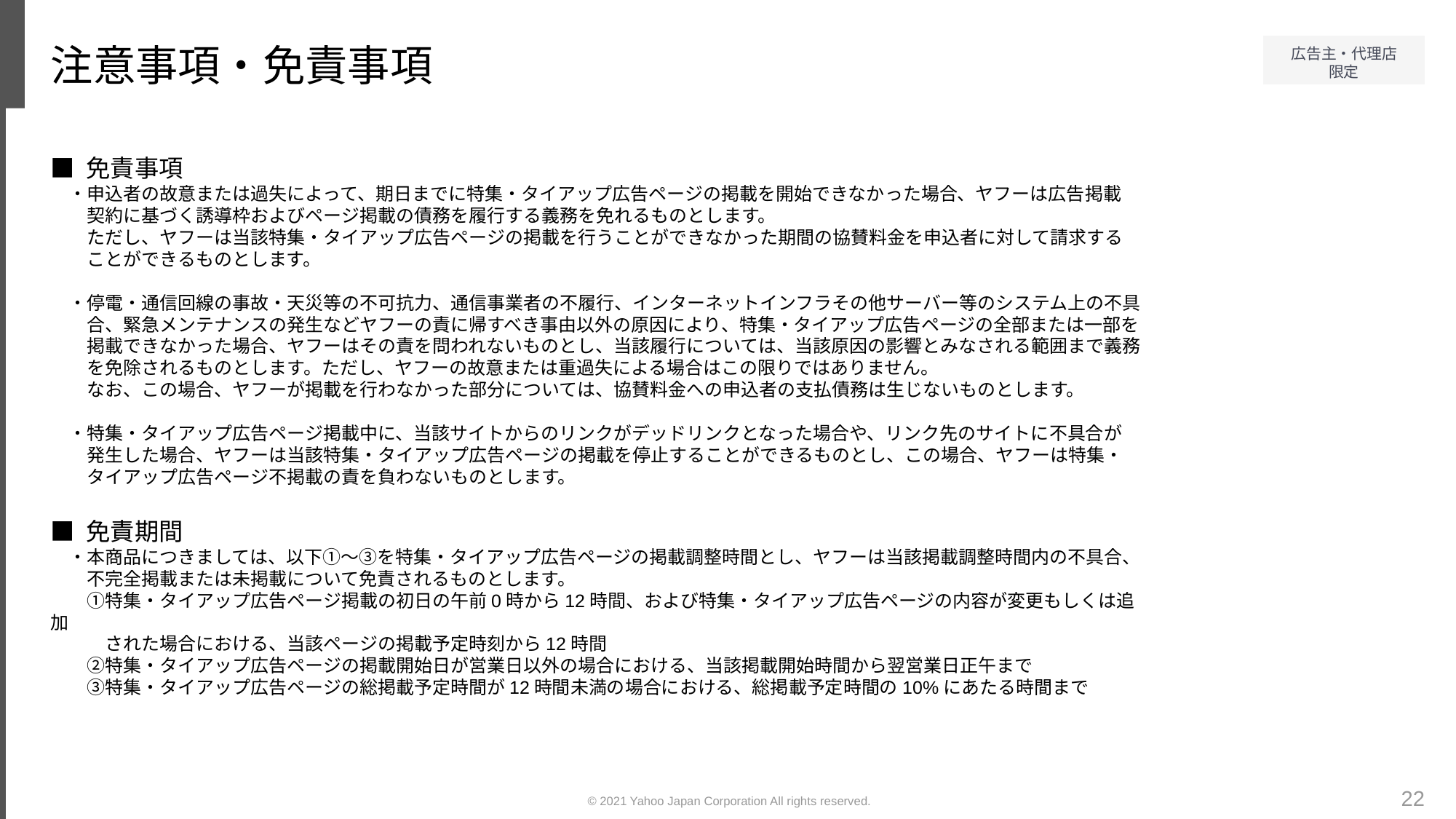

注意事項・免責事項
■ 免責事項
　・申込者の故意または過失によって、期日までに特集・タイアップ広告ページの掲載を開始できなかった場合、ヤフーは広告掲載
　　契約に基づく誘導枠およびページ掲載の債務を履行する義務を免れるものとします。
　　ただし、ヤフーは当該特集・タイアップ広告ページの掲載を行うことができなかった期間の協賛料金を申込者に対して請求する
　　ことができるものとします。

　・停電・通信回線の事故・天災等の不可抗力、通信事業者の不履行、インターネットインフラその他サーバー等のシステム上の不具
　　合、緊急メンテナンスの発生などヤフーの責に帰すべき事由以外の原因により、特集・タイアップ広告ページの全部または一部を
　　掲載できなかった場合、ヤフーはその責を問われないものとし、当該履行については、当該原因の影響とみなされる範囲まで義務
　　を免除されるものとします。ただし、ヤフーの故意または重過失による場合はこの限りではありません。
　　なお、この場合、ヤフーが掲載を行わなかった部分については、協賛料金への申込者の支払債務は生じないものとします。

　・特集・タイアップ広告ページ掲載中に、当該サイトからのリンクがデッドリンクとなった場合や、リンク先のサイトに不具合が
　　発生した場合、ヤフーは当該特集・タイアップ広告ページの掲載を停止することができるものとし、この場合、ヤフーは特集・
　　タイアップ広告ページ不掲載の責を負わないものとします。

■ 免責期間
　・本商品につきましては、以下①～③を特集・タイアップ広告ページの掲載調整時間とし、ヤフーは当該掲載調整時間内の不具合、
　　不完全掲載または未掲載について免責されるものとします。
　　①特集・タイアップ広告ページ掲載の初日の午前0時から12時間、および特集・タイアップ広告ページの内容が変更もしくは追加
　　　された場合における、当該ページの掲載予定時刻から12時間
　　②特集・タイアップ広告ページの掲載開始日が営業日以外の場合における、当該掲載開始時間から翌営業日正午まで
　　③特集・タイアップ広告ページの総掲載予定時間が12時間未満の場合における、総掲載予定時間の10%にあたる時間まで
22